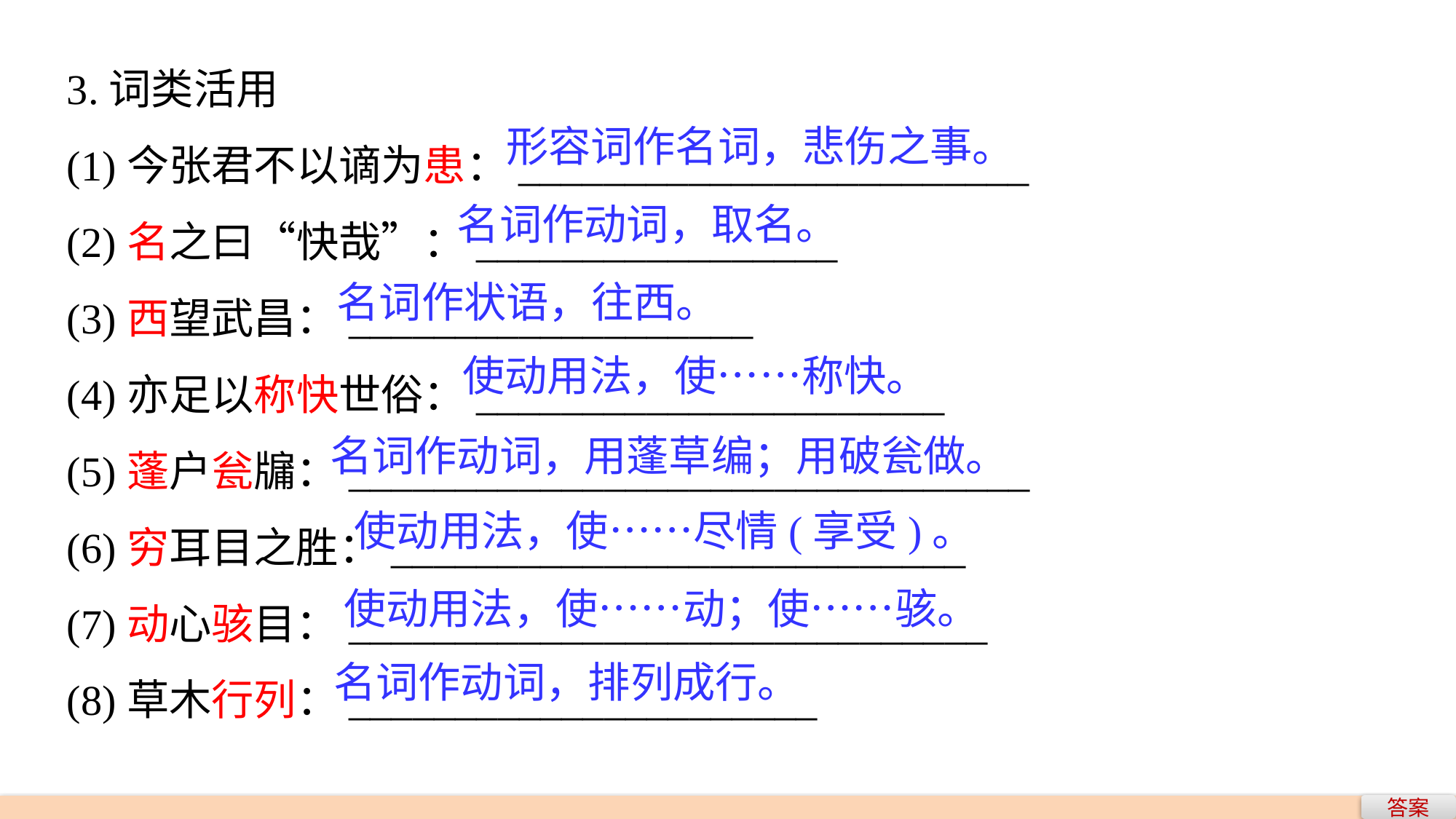

3.词类活用
(1)今张君不以谪为患：________________________
(2)名之曰“快哉”：_________________
(3)西望武昌：___________________
(4)亦足以称快世俗：______________________
(5)蓬户瓮牖：________________________________
(6)穷耳目之胜：___________________________
(7)动心骇目：______________________________
(8)草木行列：______________________
形容词作名词，悲伤之事。
名词作动词，取名。
名词作状语，往西。
使动用法，使……称快。
名词作动词，用蓬草编；用破瓮做。
使动用法，使……尽情(享受)。
使动用法，使……动；使……骇。
名词作动词，排列成行。
答案